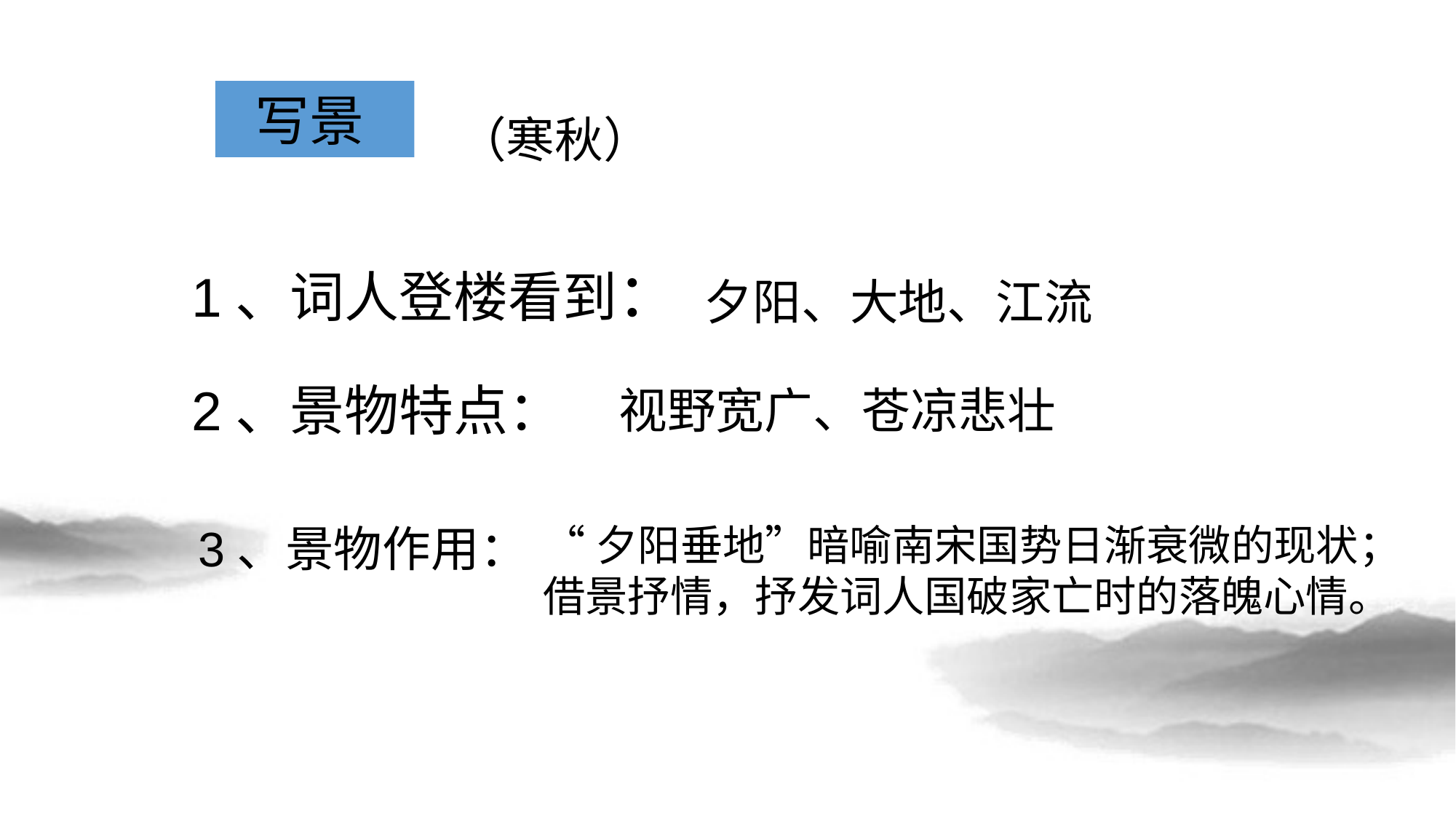

写景
（寒秋）
1、词人登楼看到：
夕阳、大地、江流
2、景物特点：
视野宽广、苍凉悲壮
3、景物作用：
“夕阳垂地”暗喻南宋国势日渐衰微的现状；
借景抒情，抒发词人国破家亡时的落魄心情。